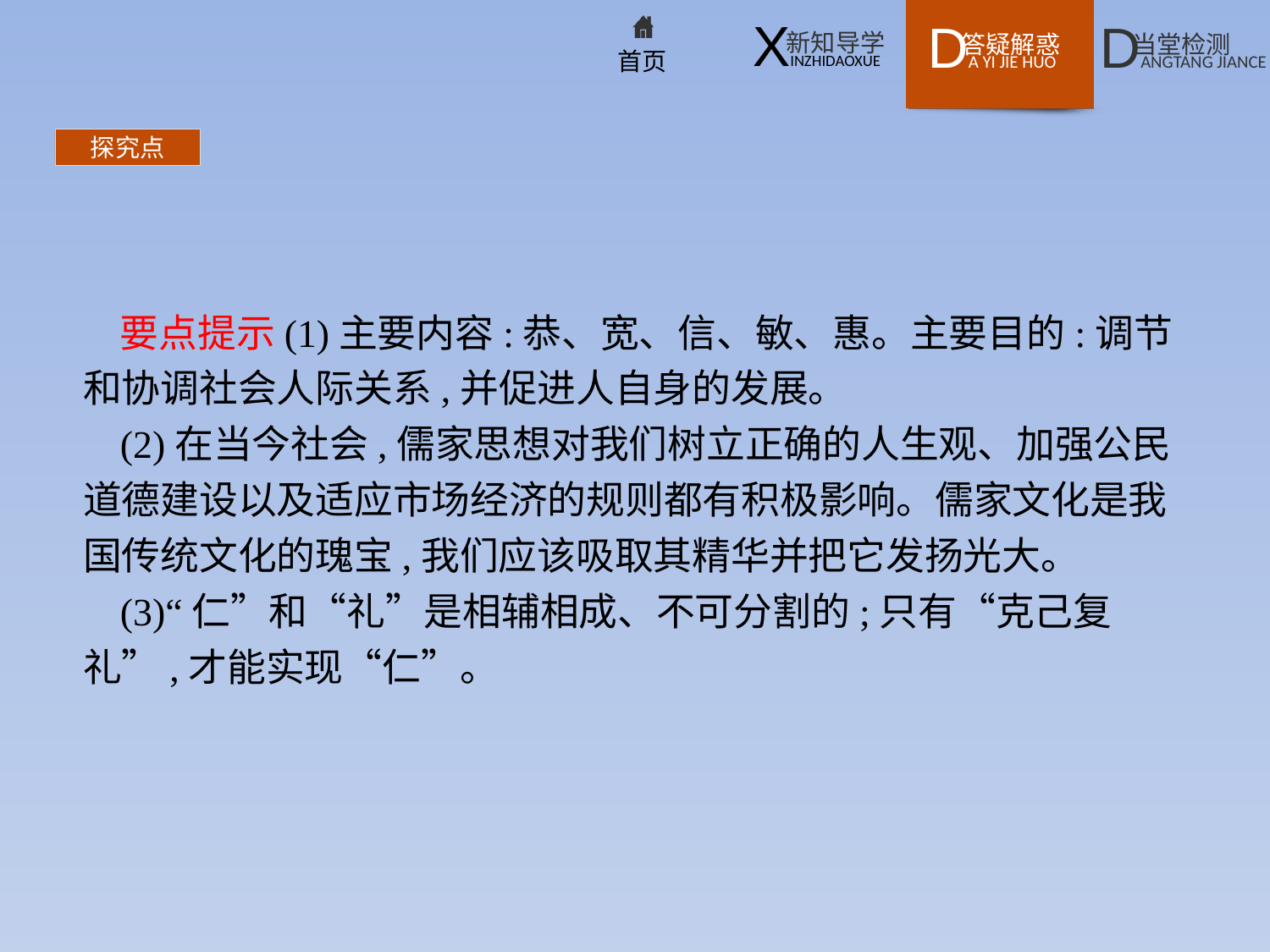

探究点
要点提示(1)主要内容:恭、宽、信、敏、惠。主要目的:调节和协调社会人际关系,并促进人自身的发展。
(2)在当今社会,儒家思想对我们树立正确的人生观、加强公民道德建设以及适应市场经济的规则都有积极影响。儒家文化是我国传统文化的瑰宝,我们应该吸取其精华并把它发扬光大。
(3)“仁”和“礼”是相辅相成、不可分割的;只有“克己复礼”,才能实现“仁”。